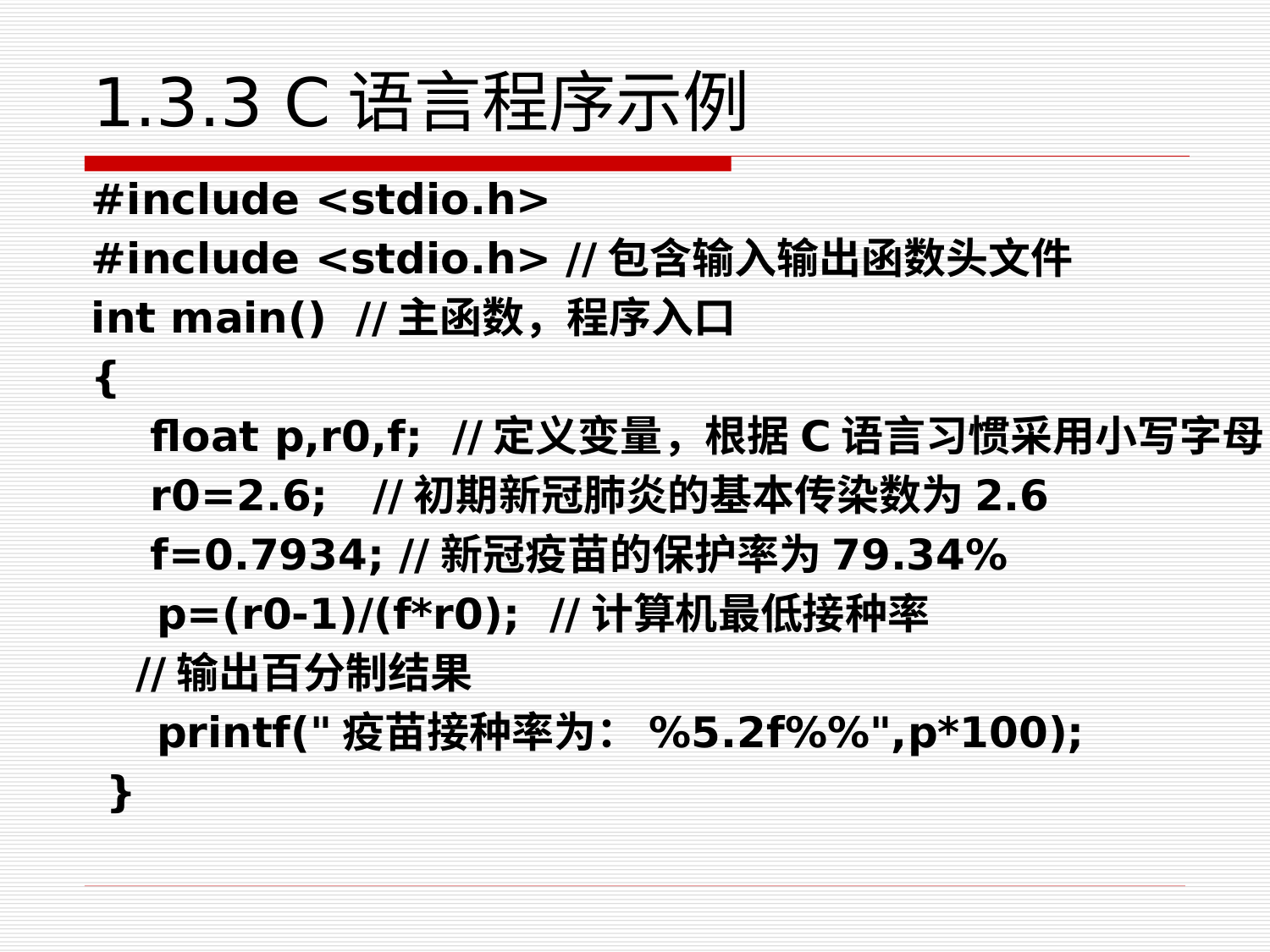

# 1.3.3 C语言程序示例
#include <stdio.h>
#include <stdio.h> //包含输入输出函数头文件
int main()  //主函数，程序入口
{
    float p,r0,f;  //定义变量，根据C语言习惯采用小写字母
    r0=2.6;   //初期新冠肺炎的基本传染数为2.6
    f=0.7934; //新冠疫苗的保护率为79.34%
	p=(r0-1)/(f*r0);  //计算机最低接种率
   //输出百分制结果
	printf("疫苗接种率为：%5.2f%%",p*100);
 }